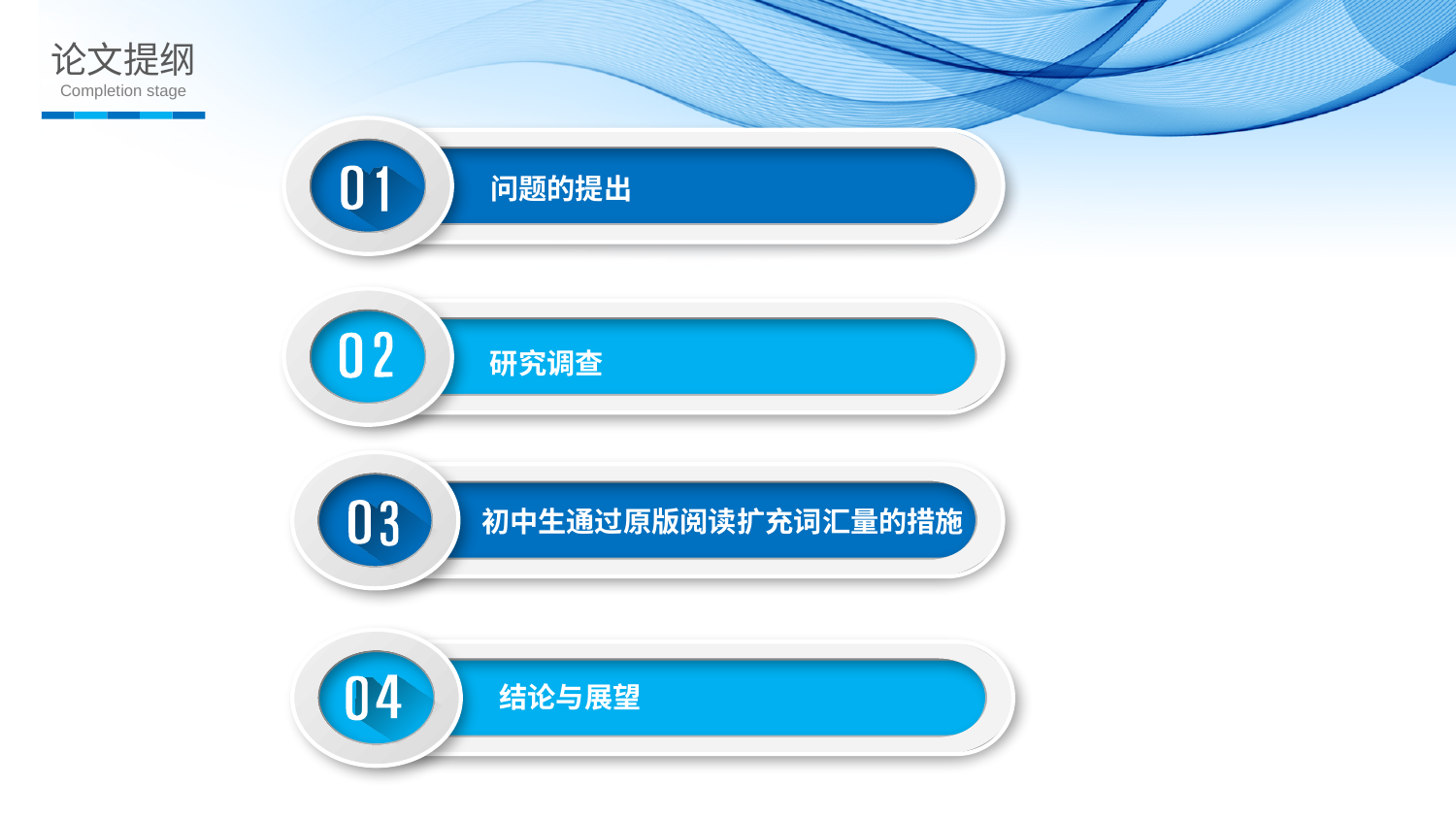

论文提纲
Completion stage

问题的提出

研究调查

初中生通过原版阅读扩充词汇量的措施

结论与展望